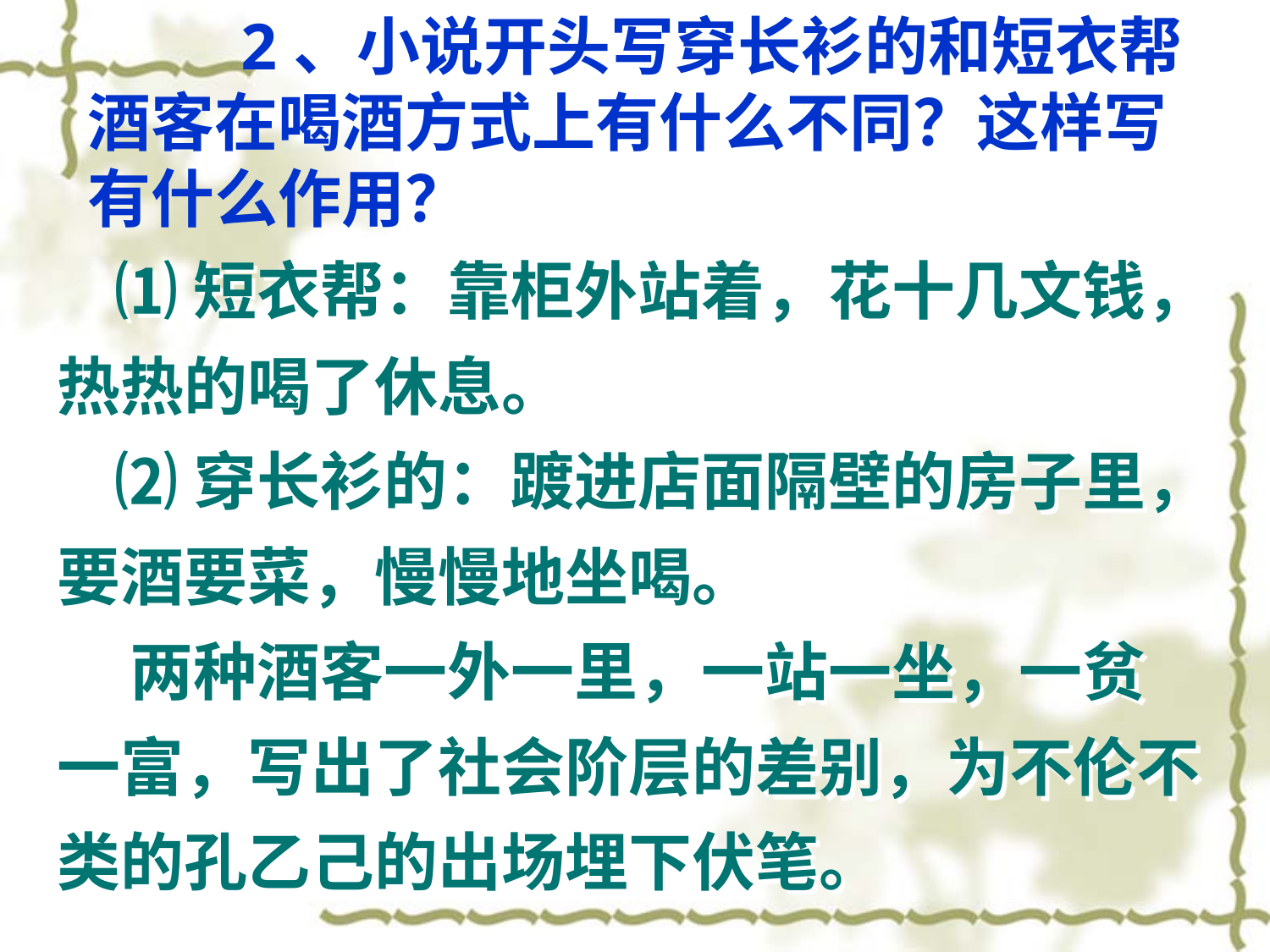

2、小说开头写穿长衫的和短衣帮酒客在喝酒方式上有什么不同？这样写有什么作用？
    ⑴短衣帮：靠柜外站着，花十几文钱，热热的喝了休息。
    ⑵穿长衫的：踱进店面隔壁的房子里，要酒要菜，慢慢地坐喝。
    两种酒客一外一里，一站一坐，一贫一富，写出了社会阶层的差别，为不伦不类的孔乙己的出场埋下伏笔。